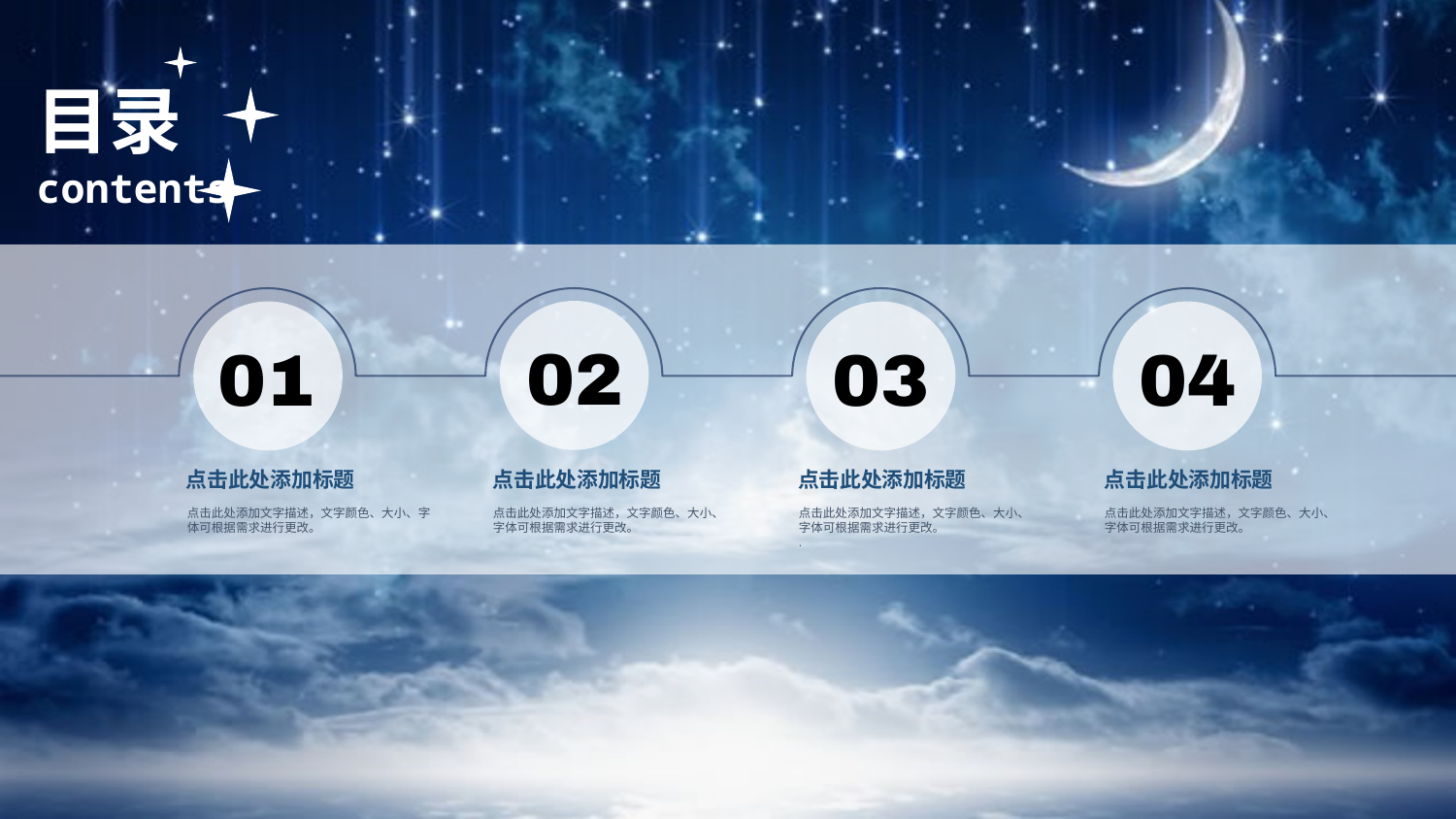

目录
contents

02

01

03

04
点击此处添加标题
点击此处添加文字描述，文字颜色、大小、字体可根据需求进行更改。
点击此处添加标题
点击此处添加文字描述，文字颜色、大小、字体可根据需求进行更改。
点击此处添加标题
点击此处添加文字描述，文字颜色、大小、字体可根据需求进行更改。
.
点击此处添加标题
点击此处添加文字描述，文字颜色、大小、字体可根据需求进行更改。